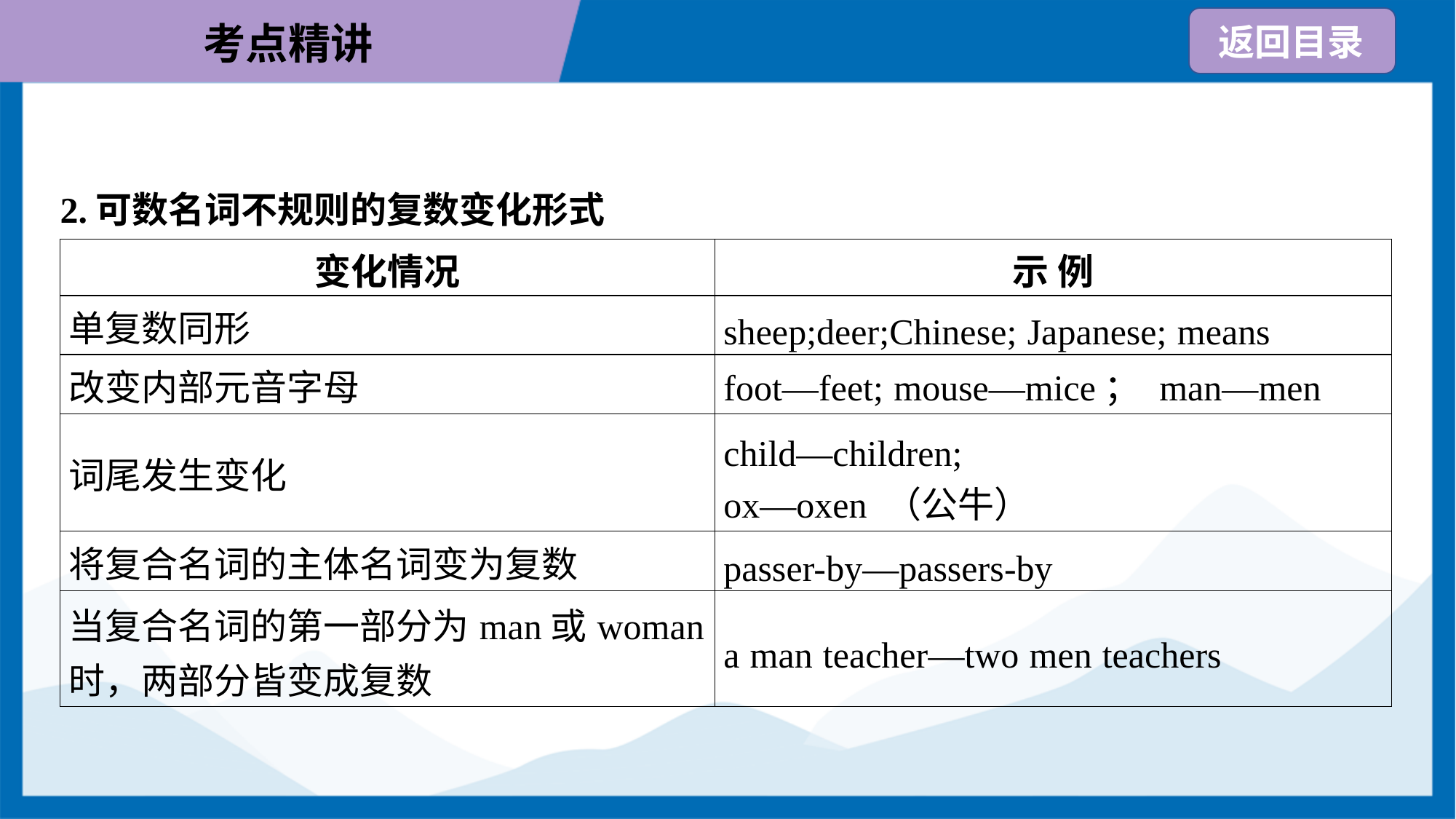

2.可数名词不规则的复数变化形式
| 变化情况 | 示 例 |
| --- | --- |
| 单复数同形 | sheep;deer;Chinese; Japanese; means |
| 改变内部元音字母 | foot—feet; mouse—mice； man—men |
| 词尾发生变化 | child—children; ox—oxen （公牛） |
| 将复合名词的主体名词变为复数 | passer-by—passers-by |
| 当复合名词的第一部分为man或woman 时，两部分皆变成复数 | a man teacher—two men teachers |